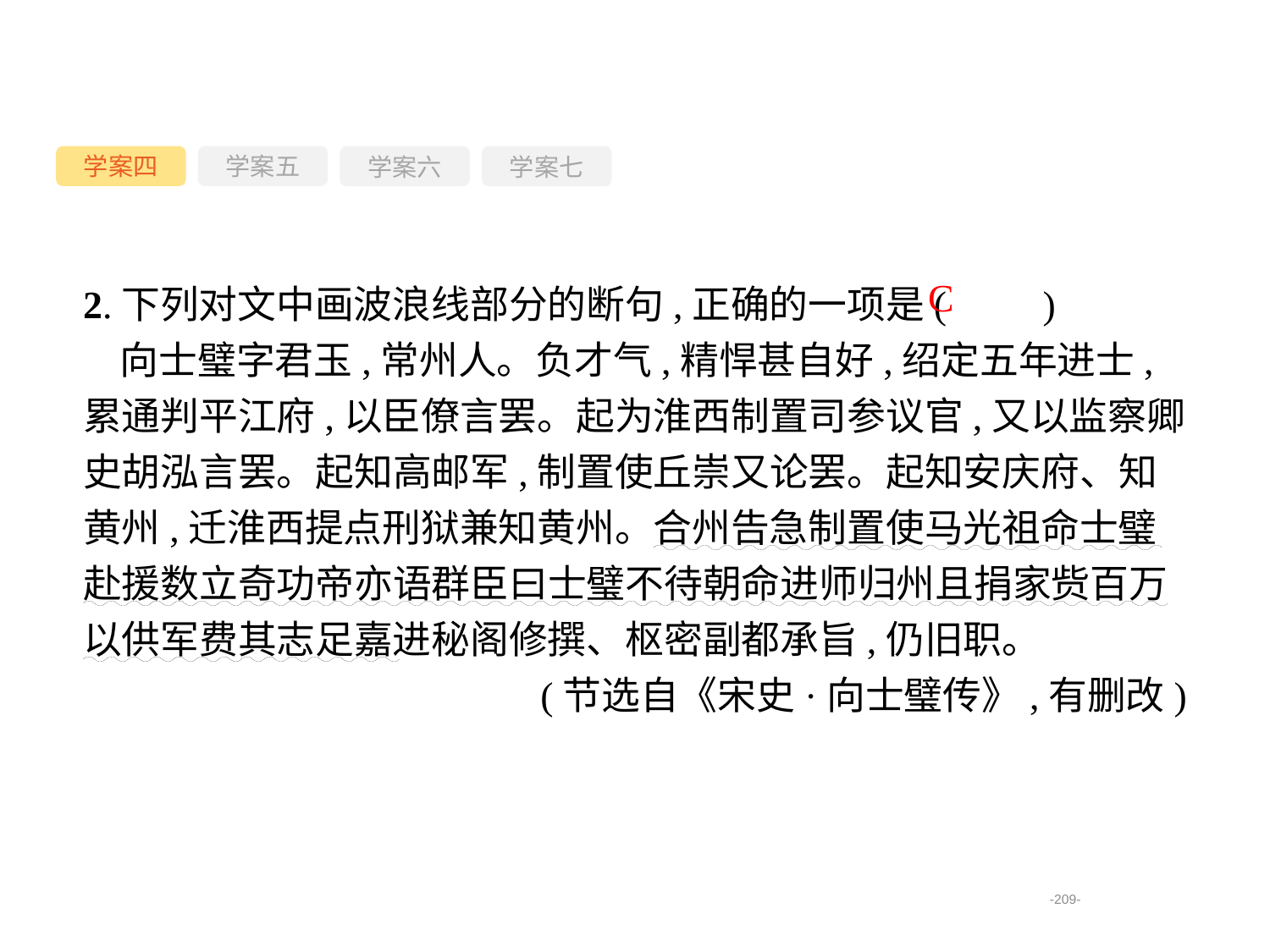

学案四
学案六
学案七
学案五
2.下列对文中画波浪线部分的断句,正确的一项是(　　)
向士璧字君玉,常州人。负才气,精悍甚自好,绍定五年进士,累通判平江府,以臣僚言罢。起为淮西制置司参议官,又以监察卿史胡泓言罢。起知高邮军,制置使丘崇又论罢。起知安庆府、知黄州,迁淮西提点刑狱兼知黄州。合州告急制置使马光祖命士璧赴援数立奇功帝亦语群臣曰士璧不待朝命进师归州且捐家赀百万以供军费其志足嘉进秘阁修撰、枢密副都承旨,仍旧职。
(节选自《宋史·向士璧传》,有删改)
C
-209-